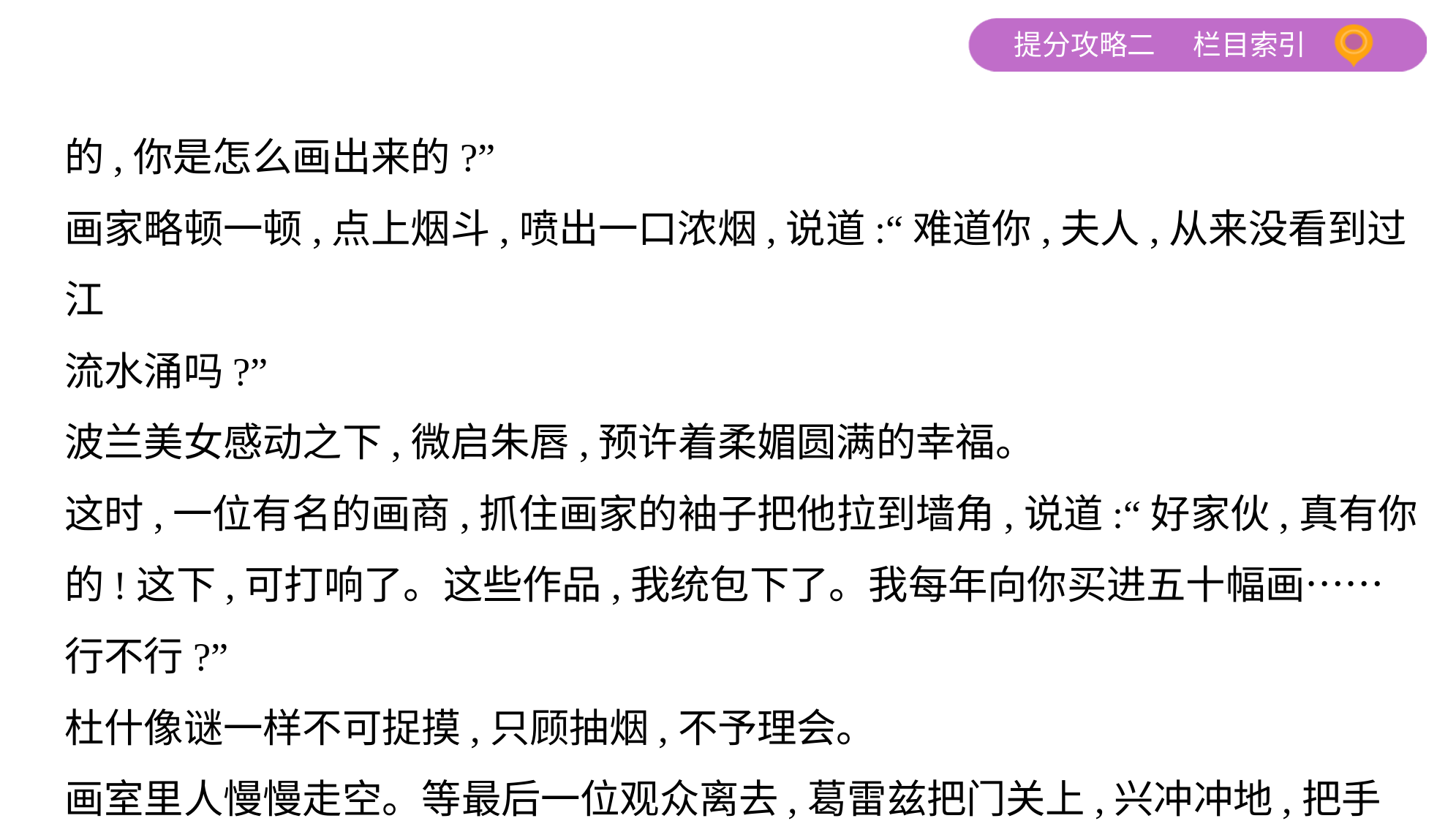

的,你是怎么画出来的?”
画家略顿一顿,点上烟斗,喷出一口浓烟,说道:“难道你,夫人,从来没看到过江
流水涌吗?”
波兰美女感动之下,微启朱唇,预许着柔媚圆满的幸福。
这时,一位有名的画商,抓住画家的袖子把他拉到墙角,说道:“好家伙,真有你
的!这下,可打响了。这些作品,我统包下了。我每年向你买进五十幅画……
行不行?”
杜什像谜一样不可捉摸,只顾抽烟,不予理会。
画室里人慢慢走空。等最后一位观众离去,葛雷兹把门关上,兴冲冲地,把手